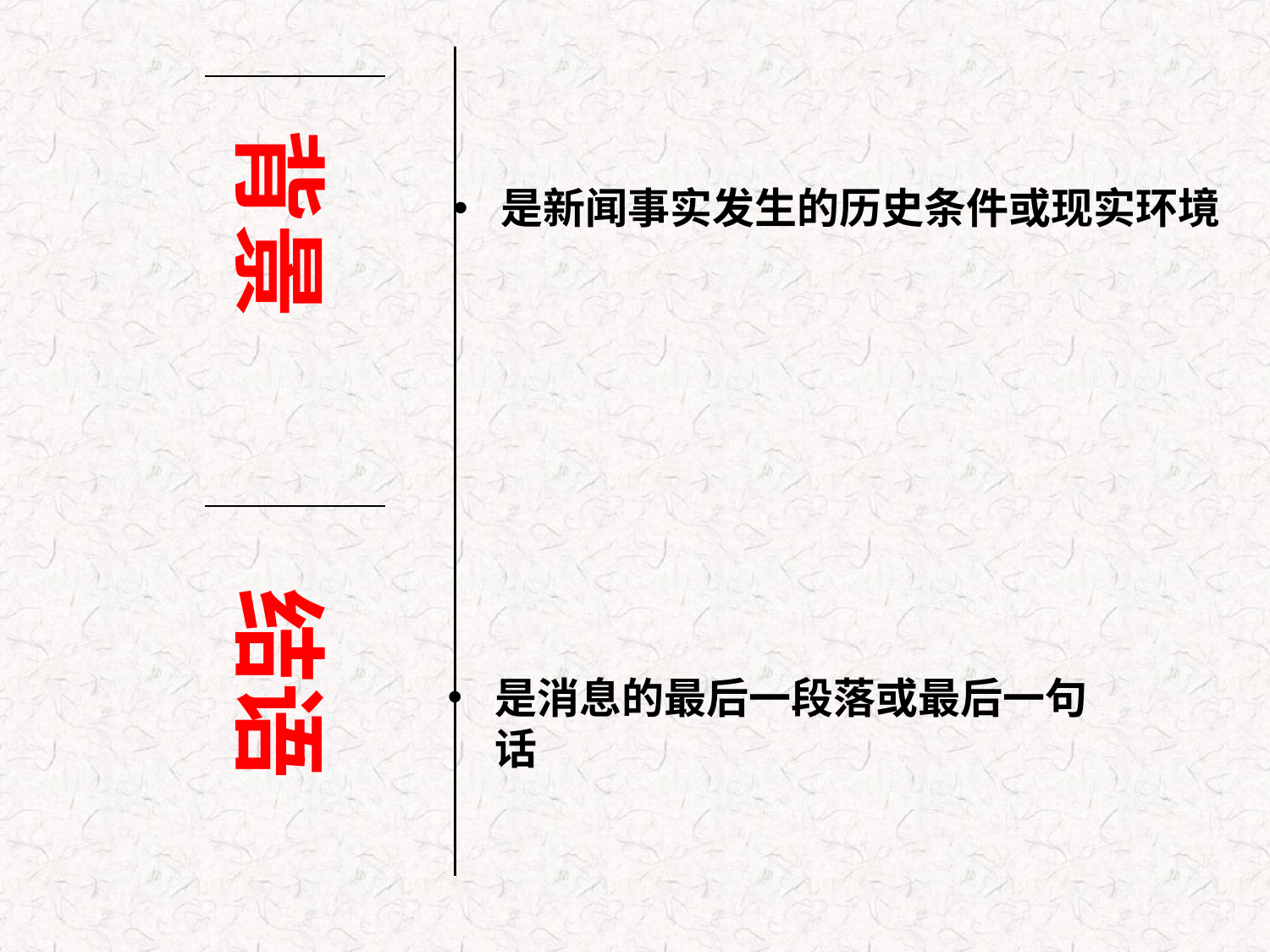

背景
是新闻事实发生的历史条件或现实环境
结语
是消息的最后一段落或最后一句话